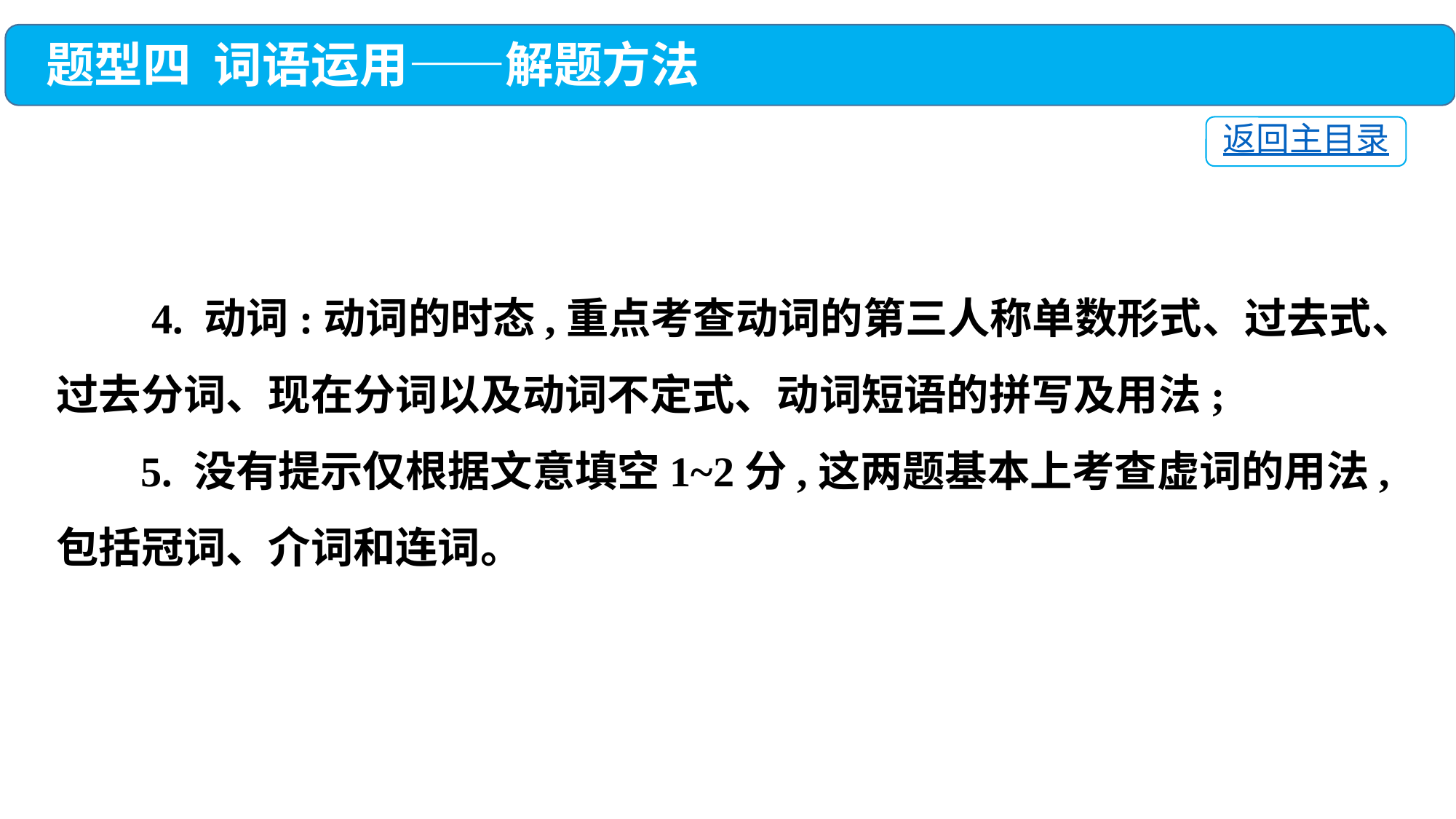

题型四  词语运用——解题方法
返回主目录
         4. 动词:动词的时态,重点考查动词的第三人称单数形式、过去式、过去分词、现在分词以及动词不定式、动词短语的拼写及用法;
        5. 没有提示仅根据文意填空1~2分,这两题基本上考查虚词的用法,包括冠词、介词和连词。